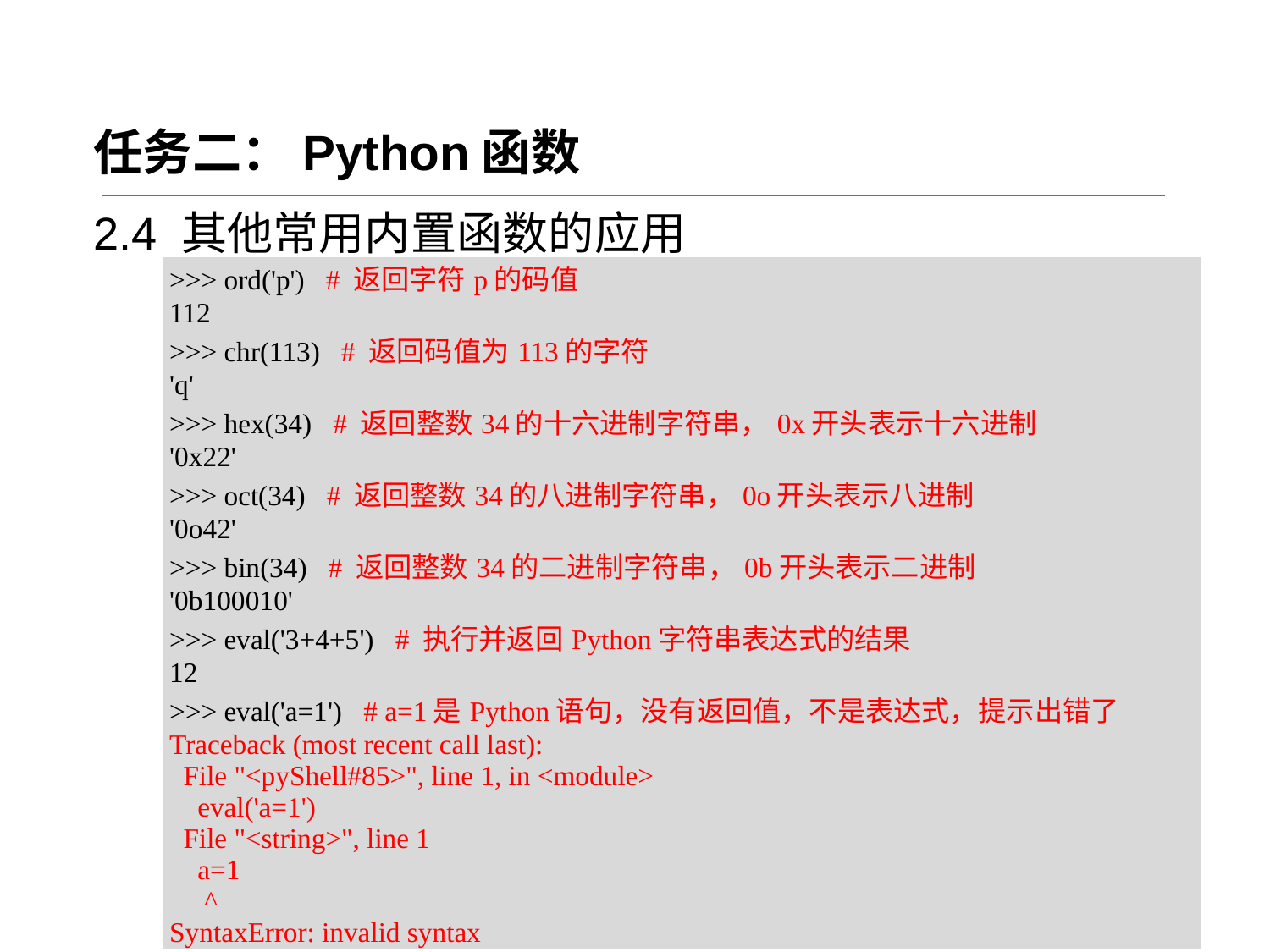

任务二：Python函数
2.4 其他常用内置函数的应用
| >>> ord('p') # 返回字符p的码值 112 >>> chr(113) # 返回码值为113的字符 'q' >>> hex(34) # 返回整数34的十六进制字符串，0x开头表示十六进制 '0x22' >>> oct(34) # 返回整数34的八进制字符串，0o开头表示八进制 '0o42' >>> bin(34) # 返回整数34的二进制字符串，0b开头表示二进制 '0b100010' >>> eval('3+4+5') # 执行并返回Python字符串表达式的结果 12 >>> eval('a=1') # a=1是Python语句，没有返回值，不是表达式，提示出错了 Traceback (most recent call last): File "<pyShell#85>", line 1, in <module> eval('a=1') File "<string>", line 1 a=1 ^ SyntaxError: invalid syntax |
| --- |